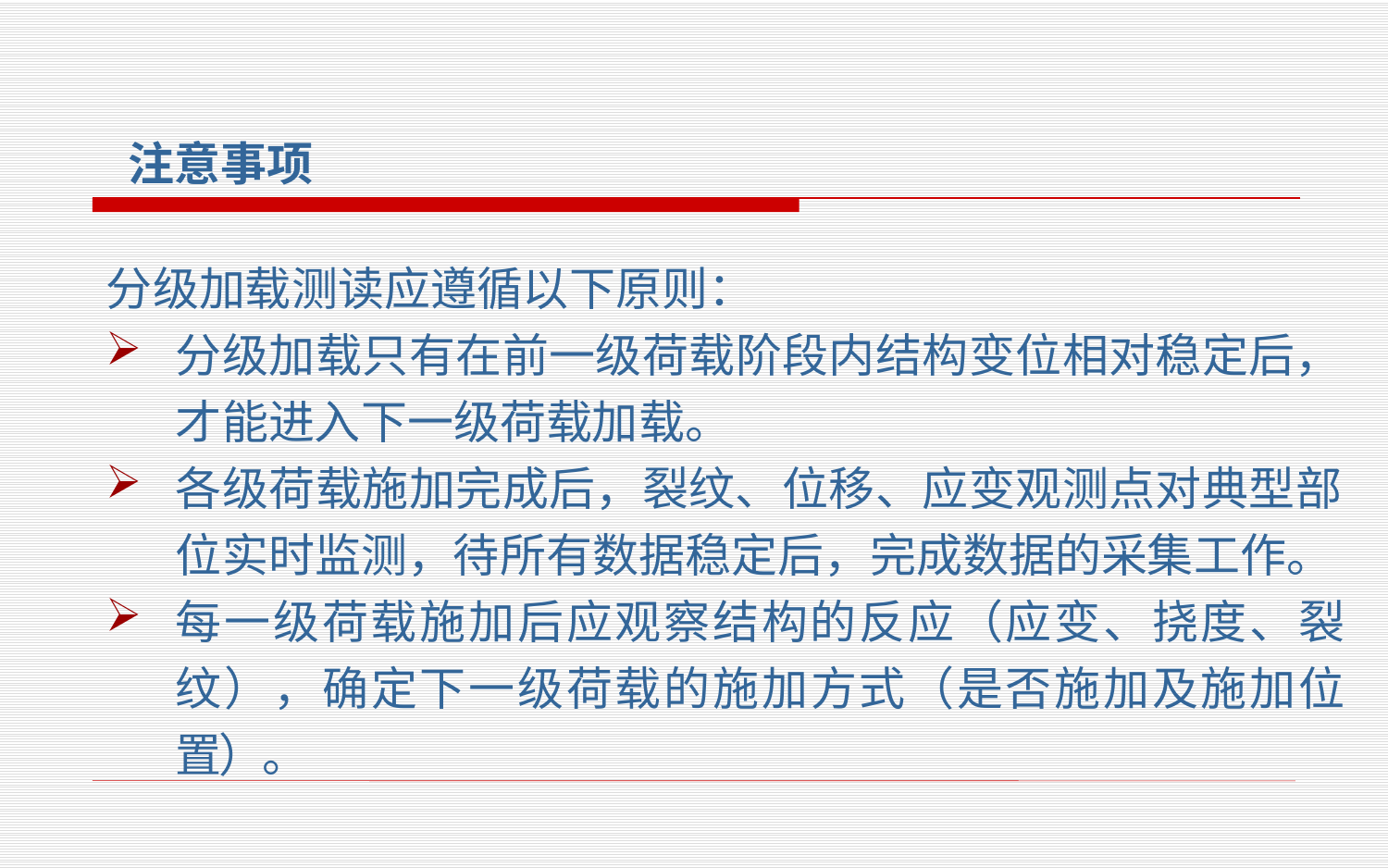

注意事项
分级加载测读应遵循以下原则：
分级加载只有在前一级荷载阶段内结构变位相对稳定后，才能进入下一级荷载加载。
各级荷载施加完成后，裂纹、位移、应变观测点对典型部位实时监测，待所有数据稳定后，完成数据的采集工作。
每一级荷载施加后应观察结构的反应（应变、挠度、裂纹），确定下一级荷载的施加方式（是否施加及施加位置）。